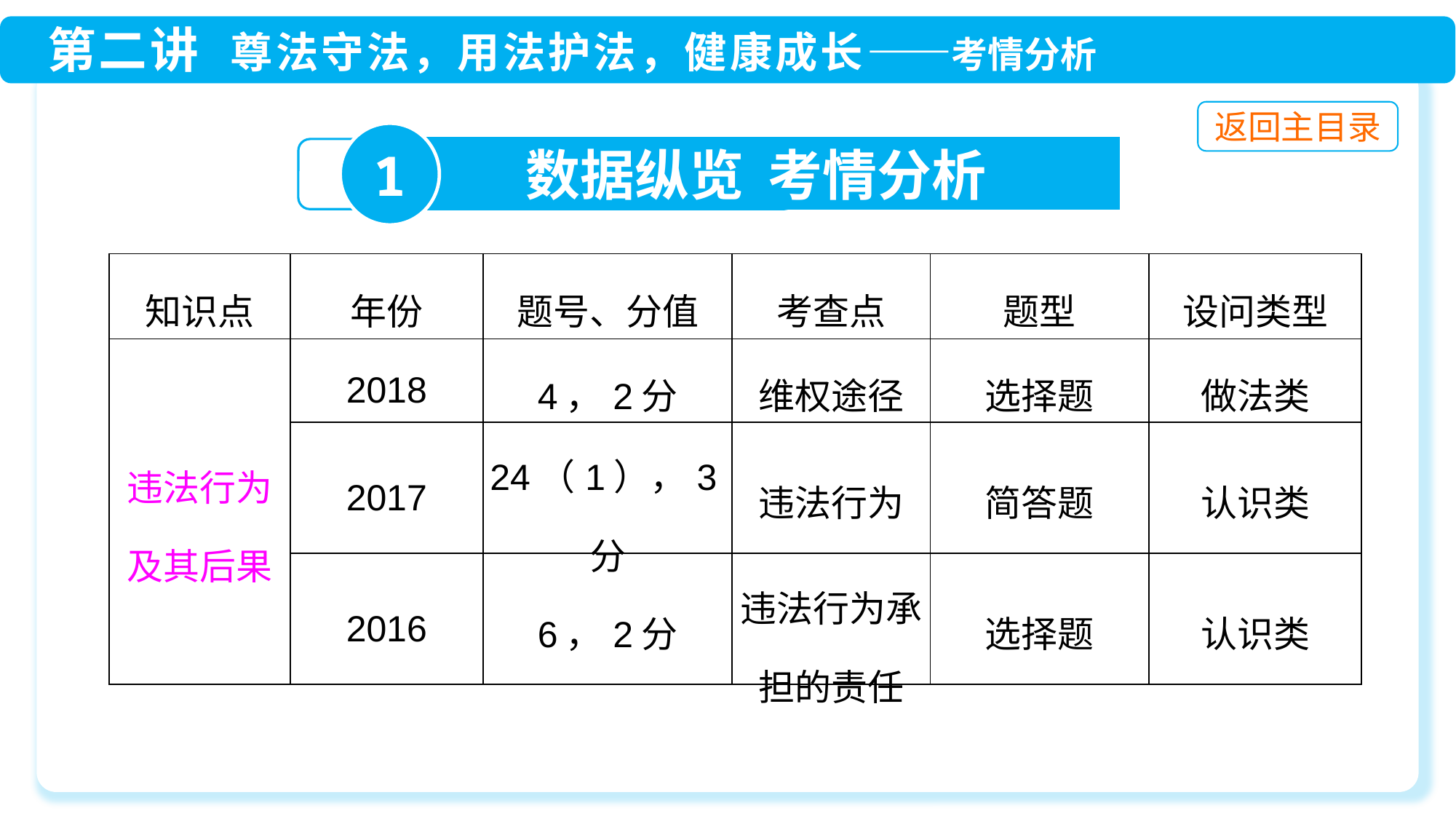

1
数据纵览  考情分析

| 知识点 | 年份 | 题号、分值 | 考查点 | 题型 | 设问类型 |
| --- | --- | --- | --- | --- | --- |
| 违法行为及其后果 | 2018 | 4，2分 | 维权途径 | 选择题 | 做法类 |
|  | 2017 | 24（1），3分 | 违法行为 | 简答题 | 认识类 |
|  | 2016 | 6，2分 | 违法行为承担的责任 | 选择题 | 认识类 |